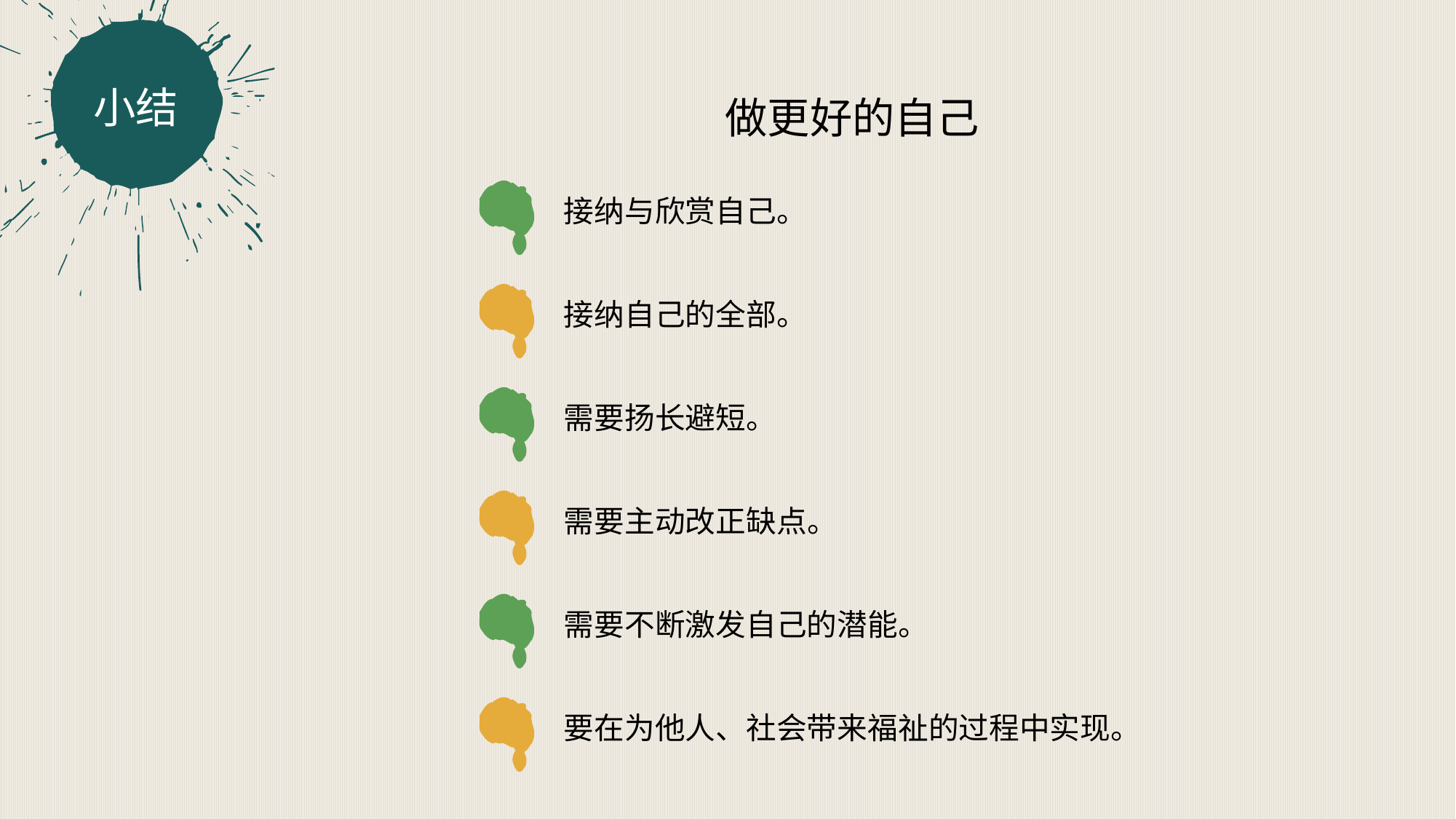

小结
做更好的自己
接纳与欣赏自己。

接纳自己的全部。

需要扬长避短。

需要主动改正缺点。

需要不断激发自己的潜能。

要在为他人、社会带来福祉的过程中实现。